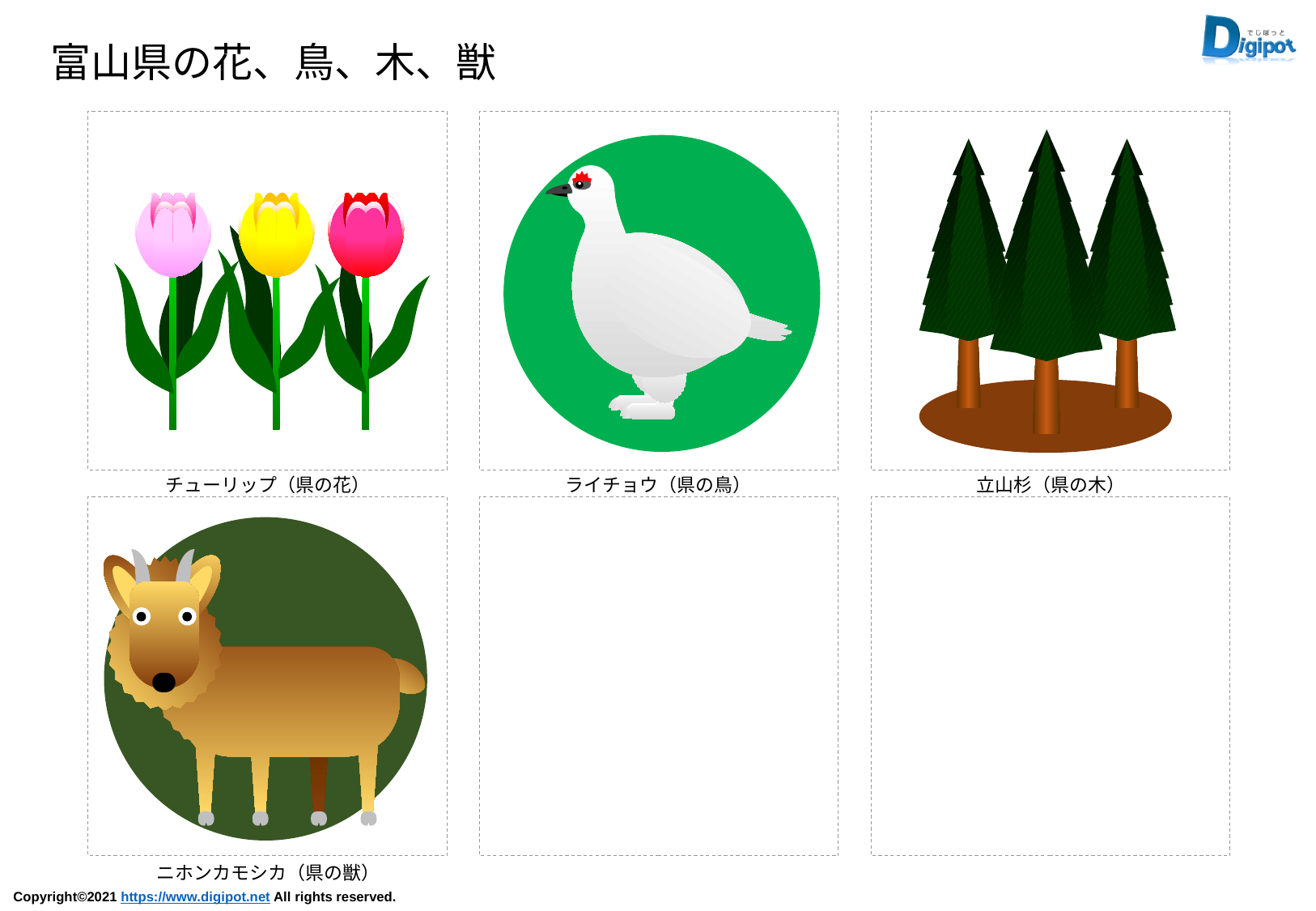

富山県の花、鳥、木、獣

チューリップ（県の花）
ライチョウ（県の鳥）
立山杉（県の木）

ニホンカモシカ（県の獣）